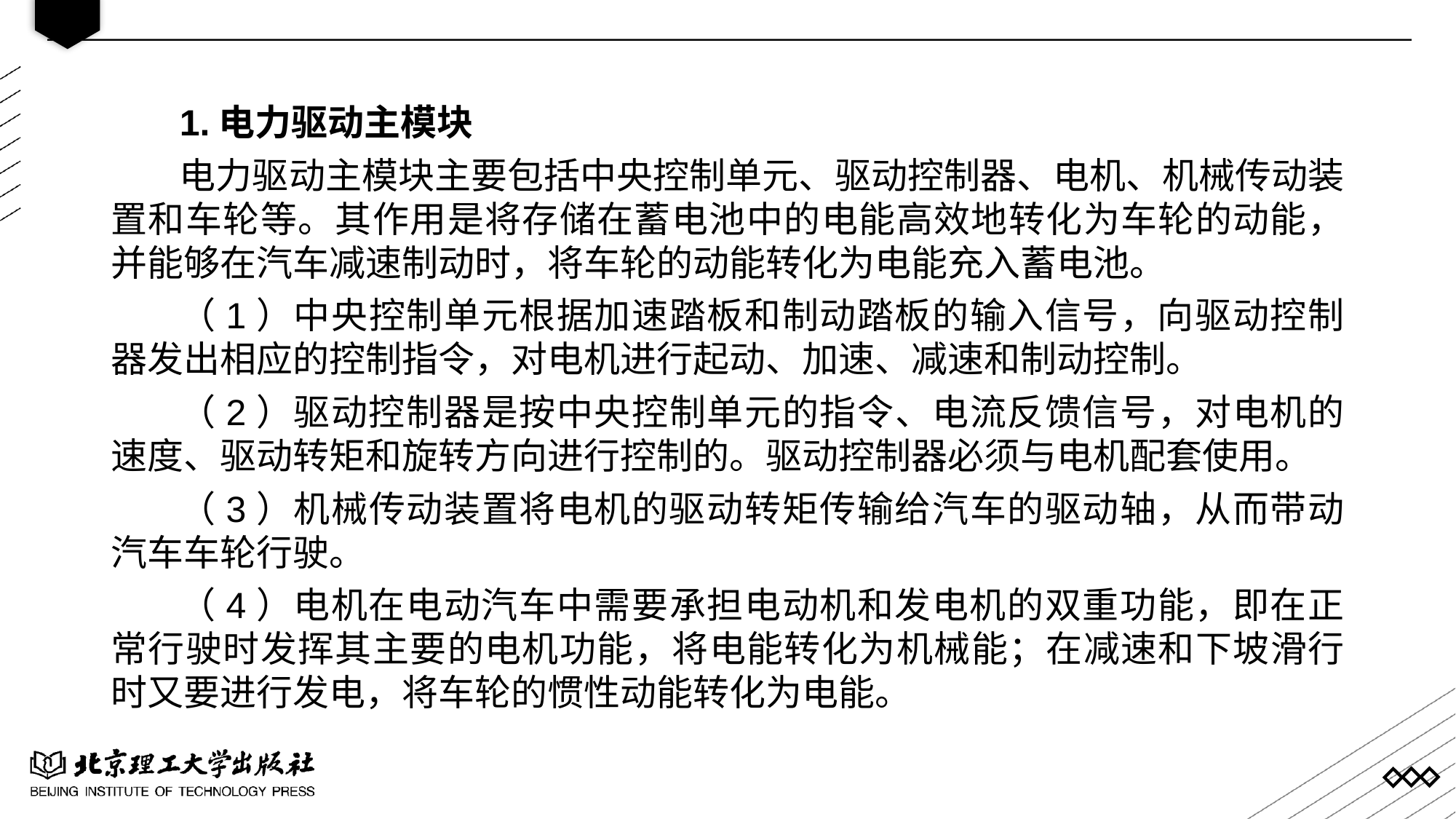

1.电力驱动主模块
电力驱动主模块主要包括中央控制单元、驱动控制器、电机、机械传动装置和车轮等。其作用是将存储在蓄电池中的电能高效地转化为车轮的动能，并能够在汽车减速制动时，将车轮的动能转化为电能充入蓄电池。
（1）中央控制单元根据加速踏板和制动踏板的输入信号，向驱动控制器发出相应的控制指令，对电机进行起动、加速、减速和制动控制。
（2）驱动控制器是按中央控制单元的指令、电流反馈信号，对电机的速度、驱动转矩和旋转方向进行控制的。驱动控制器必须与电机配套使用。
（3）机械传动装置将电机的驱动转矩传输给汽车的驱动轴，从而带动汽车车轮行驶。
（4）电机在电动汽车中需要承担电动机和发电机的双重功能，即在正常行驶时发挥其主要的电机功能，将电能转化为机械能；在减速和下坡滑行时又要进行发电，将车轮的惯性动能转化为电能。